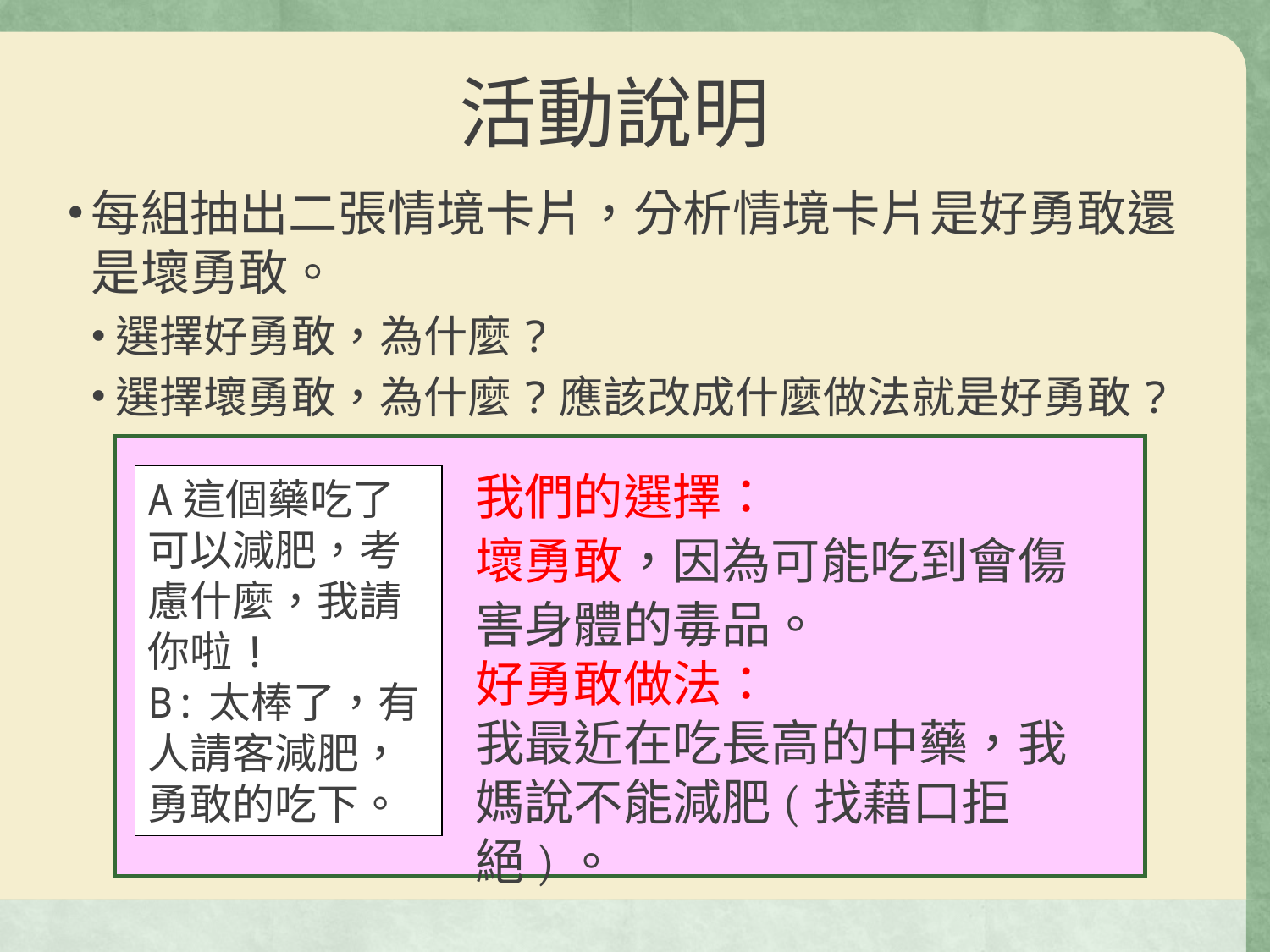

# 活動說明
每組抽出二張情境卡片，分析情境卡片是好勇敢還是壞勇敢。
選擇好勇敢，為什麼?
選擇壞勇敢，為什麼?應該改成什麼做法就是好勇敢?

我們的選擇：
壞勇敢，因為可能吃到會傷
害身體的毒品。
好勇敢做法：
我最近在吃長高的中藥，我媽說不能減肥(找藉口拒絕)。
A這個藥吃了可以減肥，考慮什麼，我請你啦!
B:太棒了，有人請客減肥，勇敢的吃下。